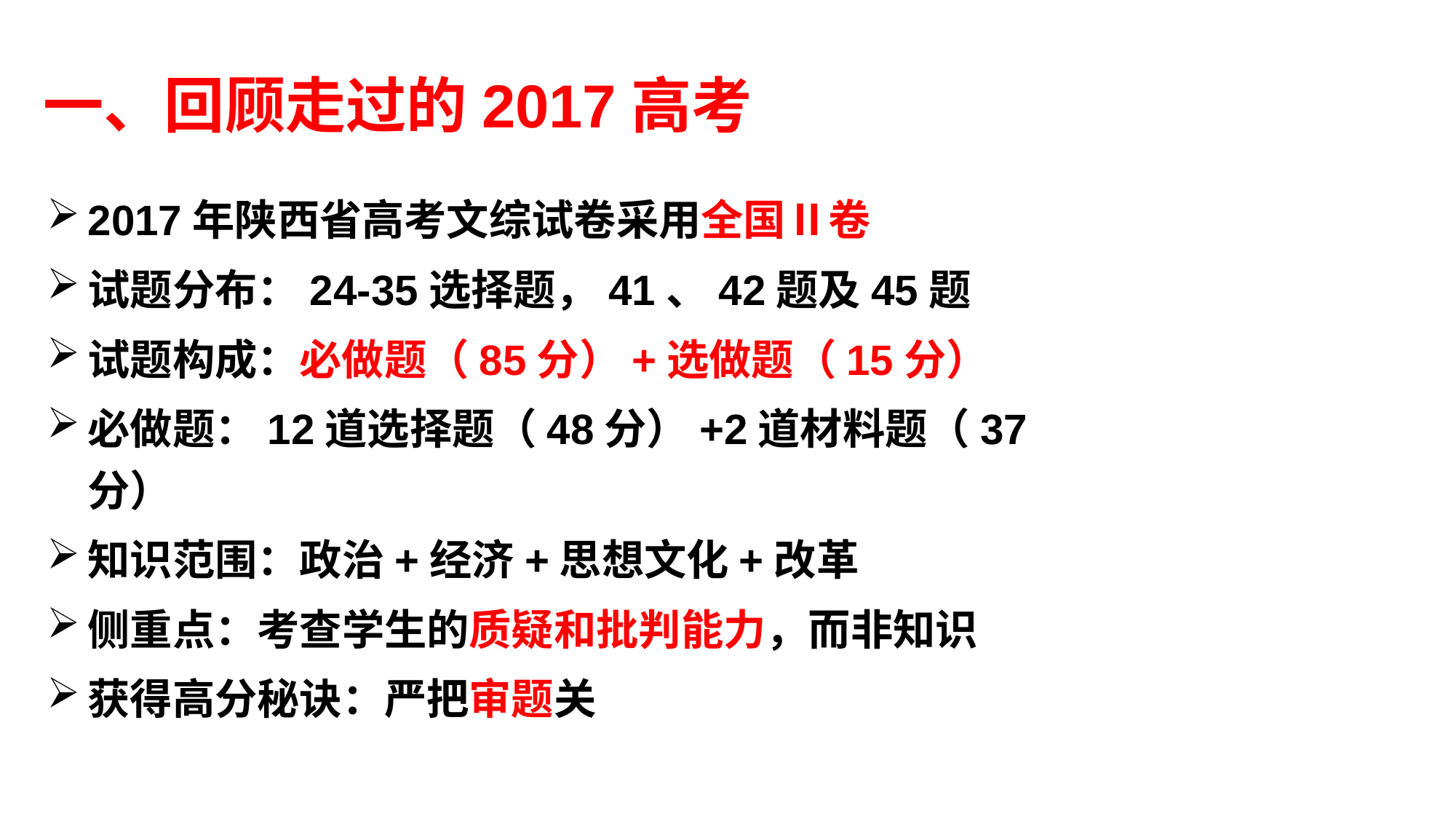

一、回顾走过的2017高考
2017年陕西省高考文综试卷采用全国Ⅱ卷
试题分布：24-35选择题，41、42题及45题
试题构成：必做题（85分）+选做题（15分）
必做题：12道选择题（48分）+2道材料题（37分）
知识范围：政治+经济+思想文化+改革
侧重点：考查学生的质疑和批判能力，而非知识
获得高分秘诀：严把审题关